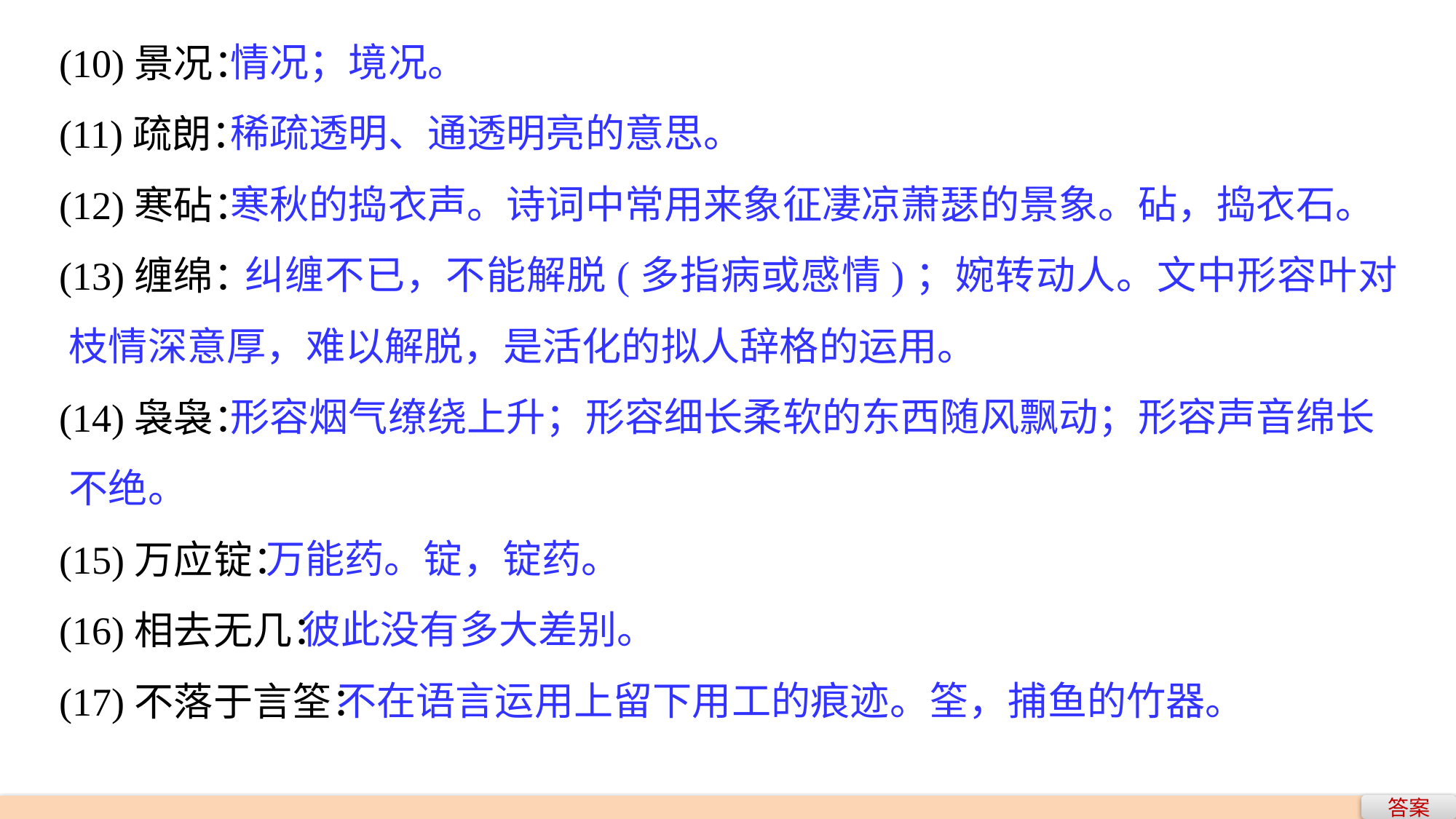

情况；境况。
                 稀疏透明、通透明亮的意思。
                 寒秋的捣衣声。诗词中常用来象征凄凉萧瑟的景象。砧，捣衣石。
                 纠缠不已，不能解脱(多指病或感情)；婉转动人。文中形容叶对枝情深意厚，难以解脱，是活化的拟人辞格的运用。
                 形容烟气缭绕上升；形容细长柔软的东西随风飘动；形容声音绵长不绝。
                     万能药。锭，锭药。
                         彼此没有多大差别。
                             不在语言运用上留下用工的痕迹。筌，捕鱼的竹器。
(10)景况：
(11)疏朗：
(12)寒砧：
(13)缠绵：

(14)袅袅：

(15)万应锭：
(16)相去无几：
(17)不落于言筌：
答案